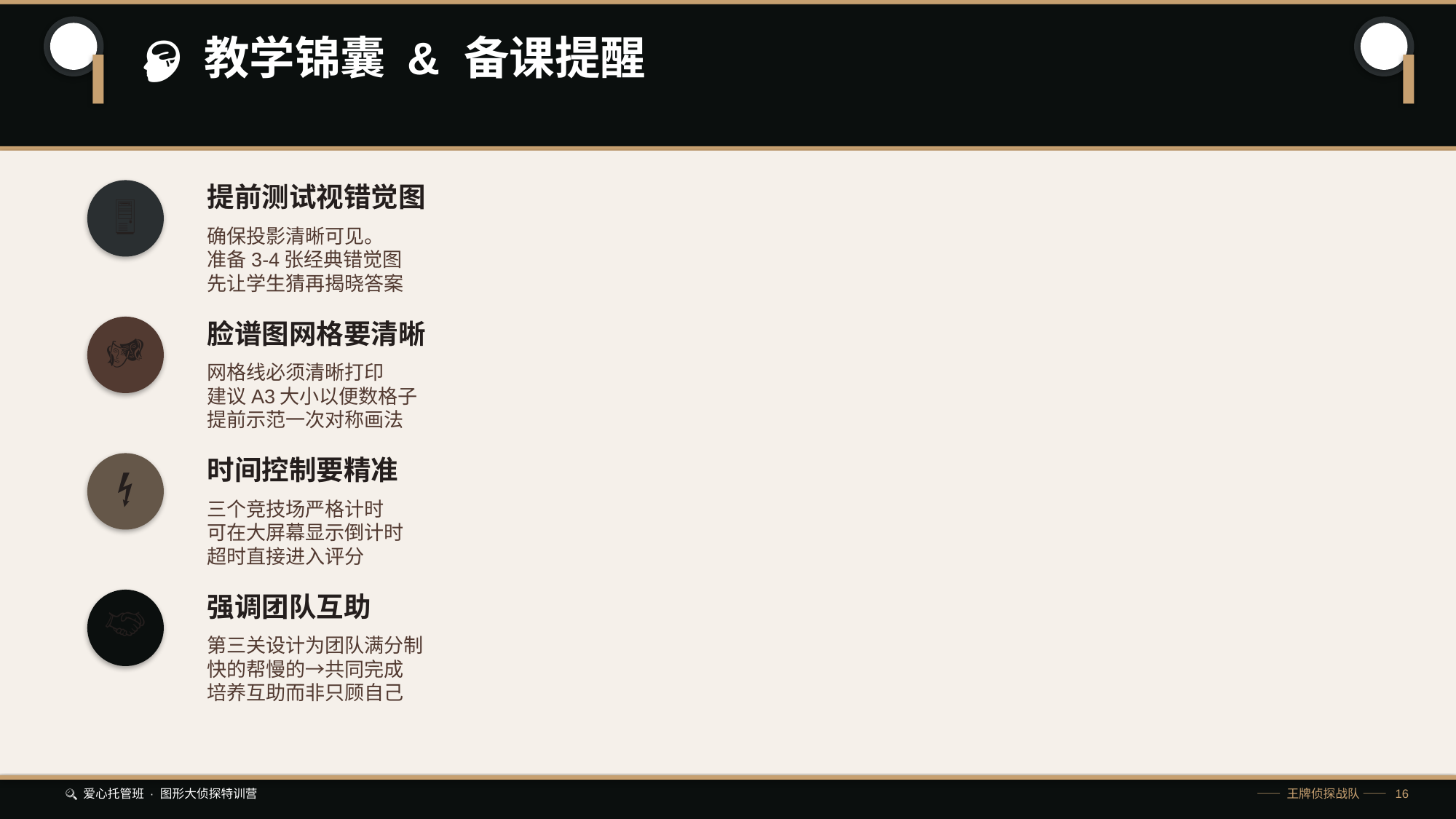

🧠 教学锦囊 & 备课提醒

提前测试视错觉图

🖥️
确保投影清晰可见。
准备3-4张经典错觉图
先让学生猜再揭晓答案
脸谱图网格要清晰

🎭
网格线必须清晰打印
建议A3大小以便数格子
提前示范一次对称画法
时间控制要精准

⚡
三个竞技场严格计时
可在大屏幕显示倒计时
超时直接进入评分
强调团队互助

🤝
第三关设计为团队满分制
快的帮慢的→共同完成
培养互助而非只顾自己

🔍 爱心托管班 · 图形大侦探特训营
—— 王牌侦探战队 ——  16